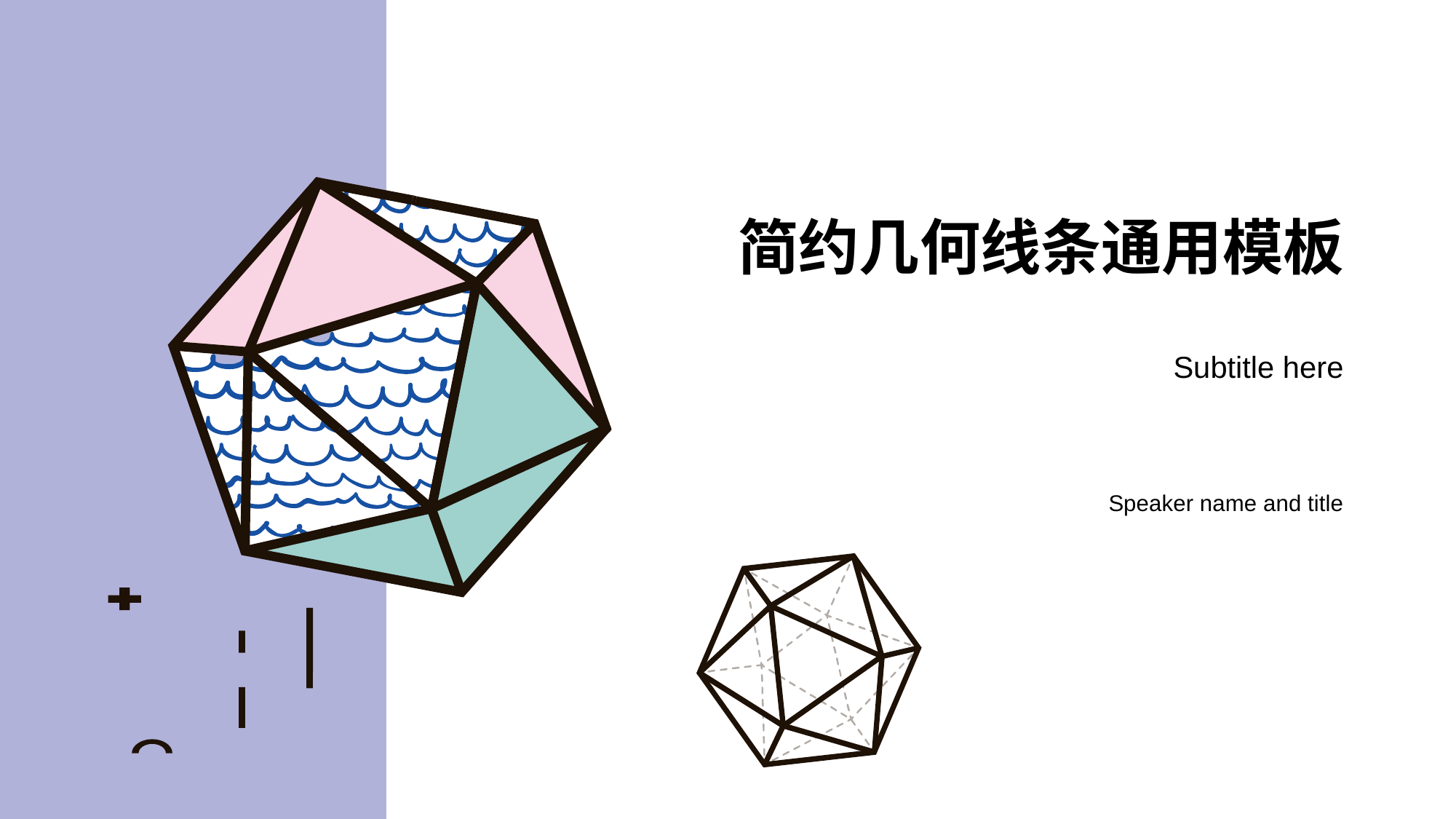

# 简约几何线条通用模板
Subtitle here
Speaker name and title